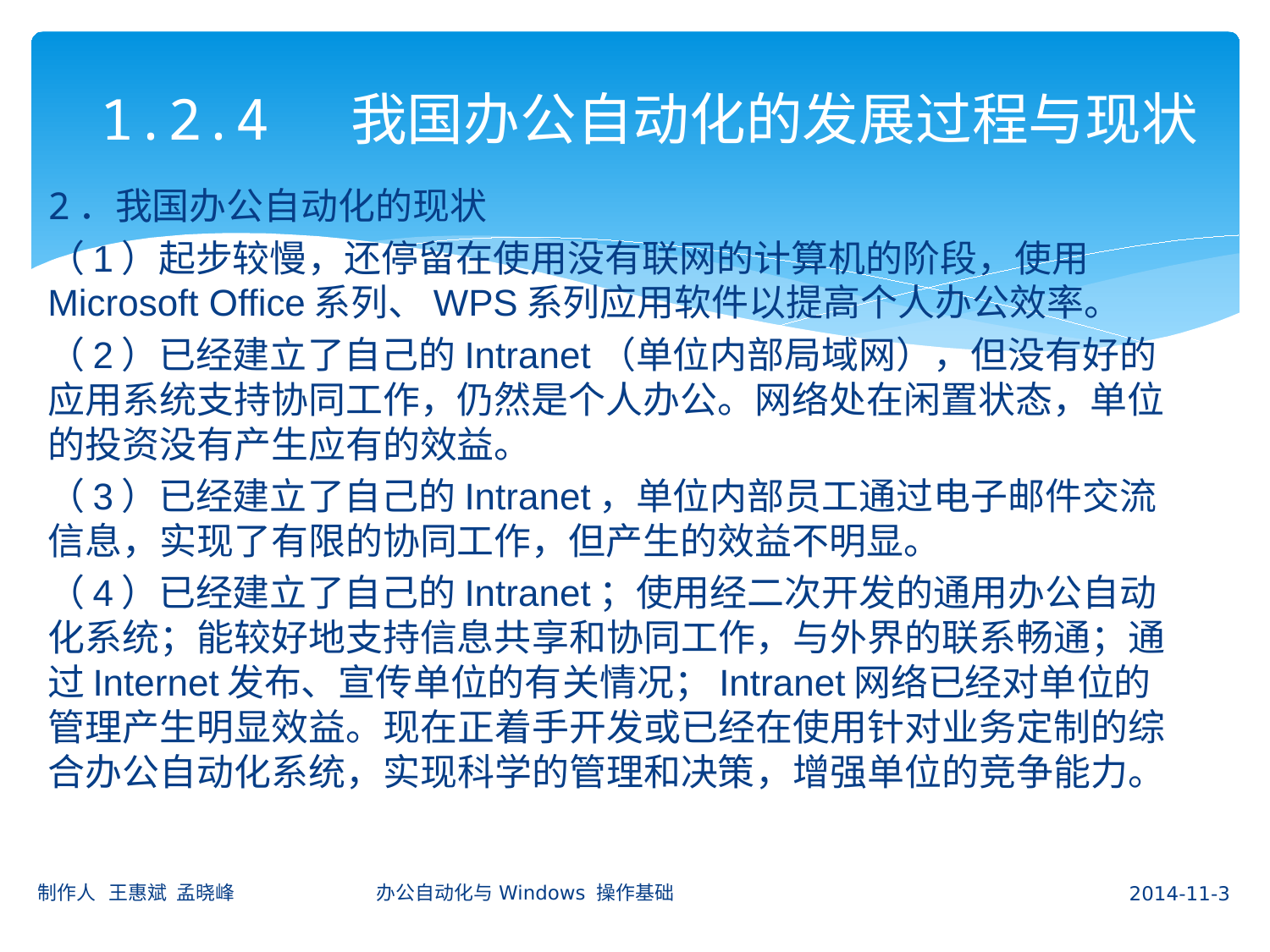

# 1.2.4  我国办公自动化的发展过程与现状
2．我国办公自动化的现状
（1）起步较慢，还停留在使用没有联网的计算机的阶段，使用Microsoft Office系列、WPS系列应用软件以提高个人办公效率。
（2）已经建立了自己的Intranet（单位内部局域网），但没有好的应用系统支持协同工作，仍然是个人办公。网络处在闲置状态，单位的投资没有产生应有的效益。
（3）已经建立了自己的Intranet，单位内部员工通过电子邮件交流信息，实现了有限的协同工作，但产生的效益不明显。
（4）已经建立了自己的Intranet；使用经二次开发的通用办公自动化系统；能较好地支持信息共享和协同工作，与外界的联系畅通；通过Internet发布、宣传单位的有关情况；Intranet网络已经对单位的管理产生明显效益。现在正着手开发或已经在使用针对业务定制的综合办公自动化系统，实现科学的管理和决策，增强单位的竞争能力。

制作人   王惠斌  孟晓峰                                办公自动化与Windows 操作基础
2014-11-3